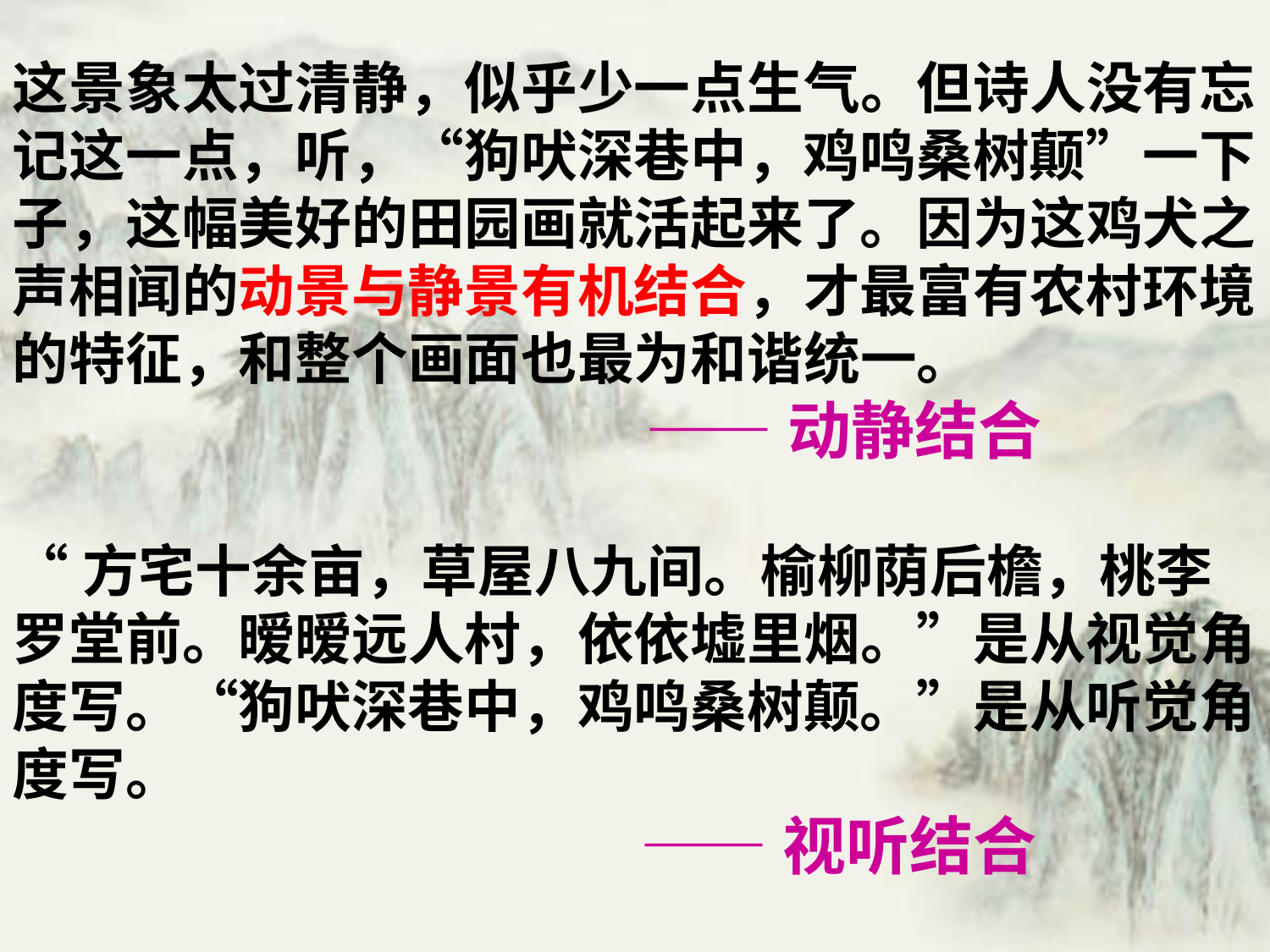

这景象太过清静，似乎少一点生气。但诗人没有忘记这一点，听，“狗吠深巷中，鸡鸣桑树颠”一下子，这幅美好的田园画就活起来了。因为这鸡犬之声相闻的动景与静景有机结合，才最富有农村环境的特征，和整个画面也最为和谐统一。
                                            ——动静结合

“方宅十余亩，草屋八九间。榆柳荫后檐，桃李罗堂前。暧暧远人村，依依墟里烟。”是从视觉角度写。“狗吠深巷中，鸡鸣桑树颠。”是从听觉角度写。
                                                        ——视听结合